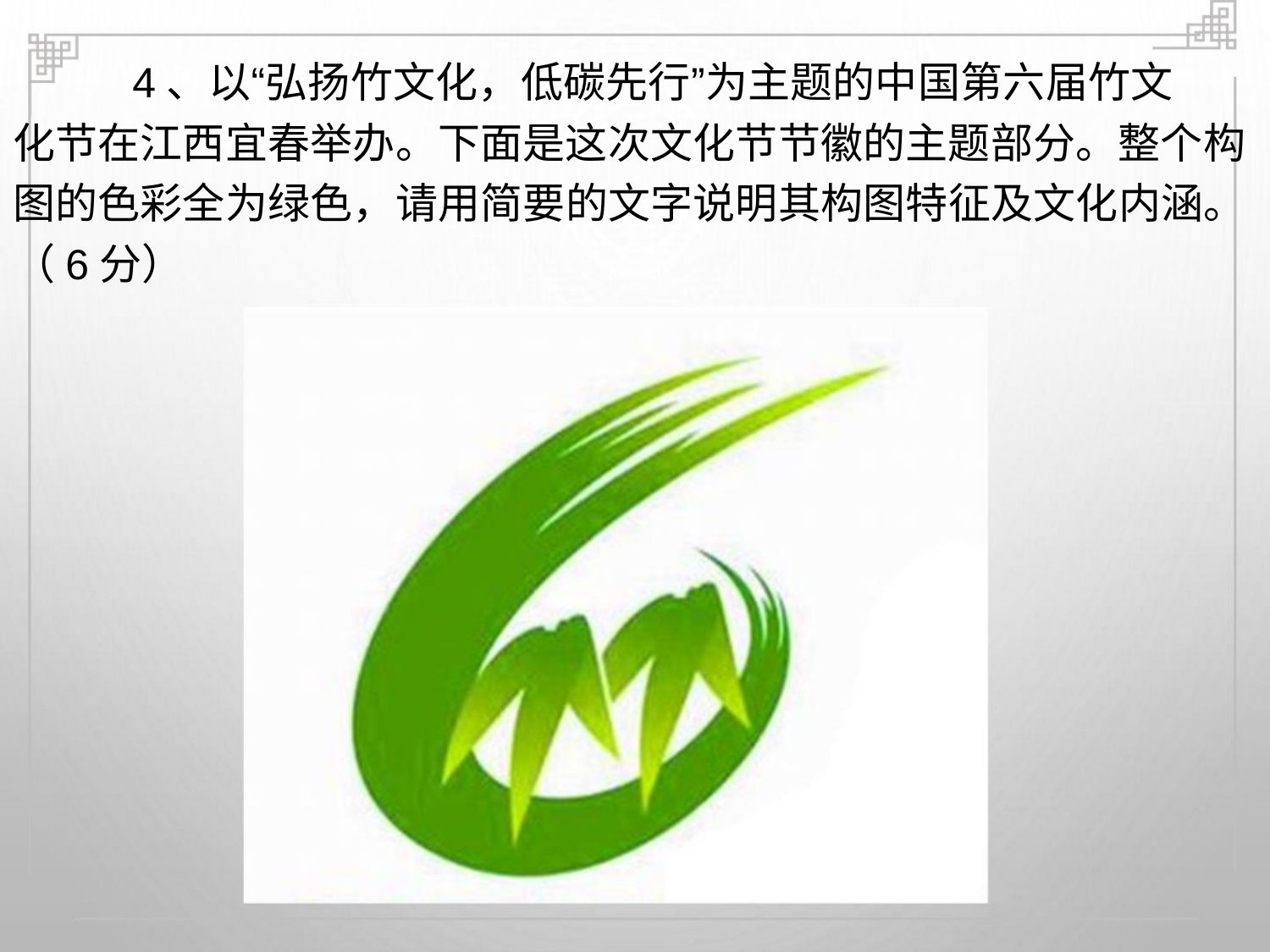

4、以“弘扬竹文化，低碳先行”为主题的中国第六届竹文
化节在江西宜春举办。下面是这次文化节节徽的主题部分。整个构
图的色彩全为绿色，请用简要的文字说明其构图特征及文化内涵。
（6分）